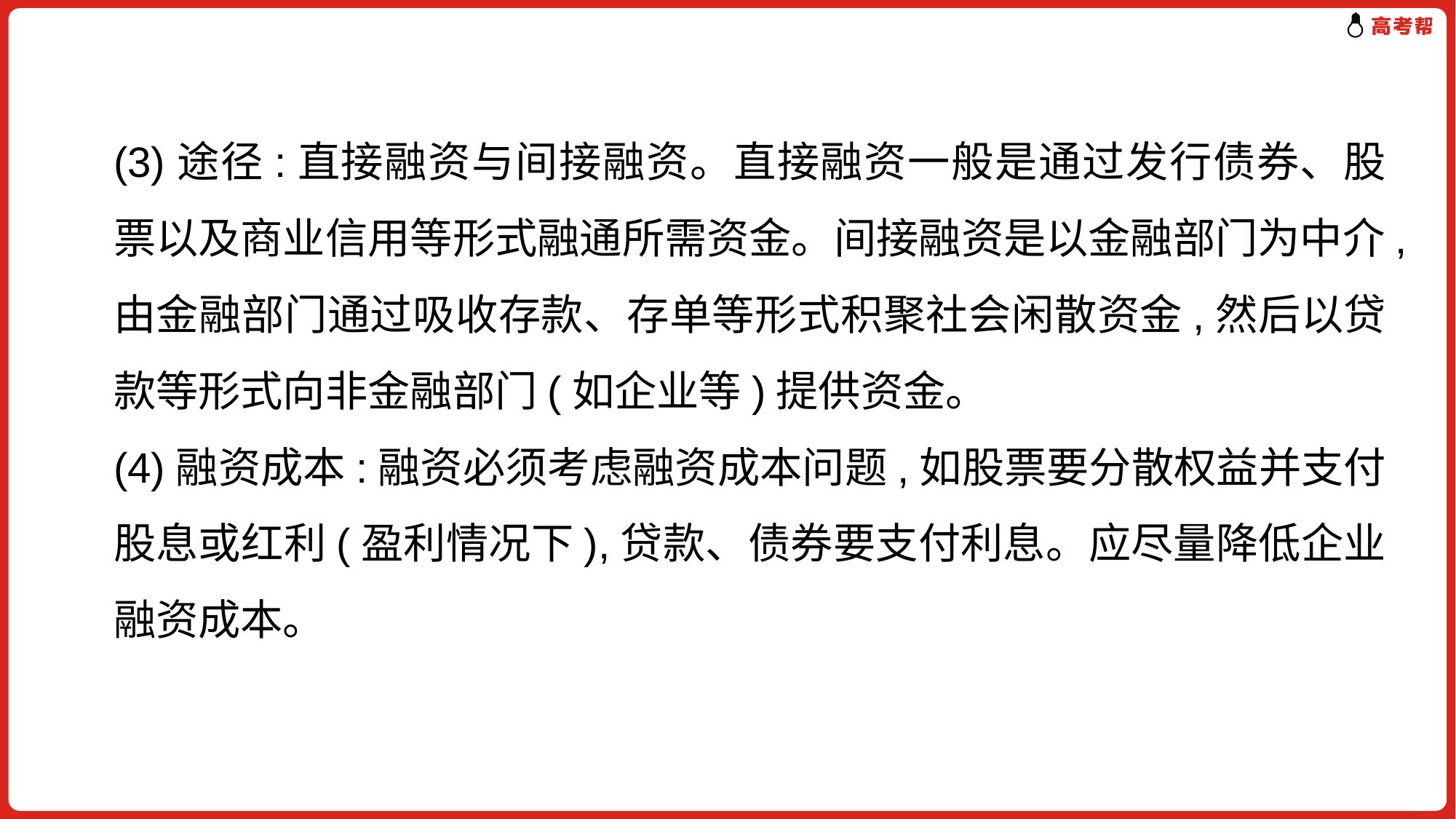

(3)途径:直接融资与间接融资。直接融资一般是通过发行债券、股票以及商业信用等形式融通所需资金。间接融资是以金融部门为中介,由金融部门通过吸收存款、存单等形式积聚社会闲散资金,然后以贷款等形式向非金融部门(如企业等)提供资金。
(4)融资成本:融资必须考虑融资成本问题,如股票要分散权益并支付股息或红利(盈利情况下),贷款、债券要支付利息。应尽量降低企业融资成本。